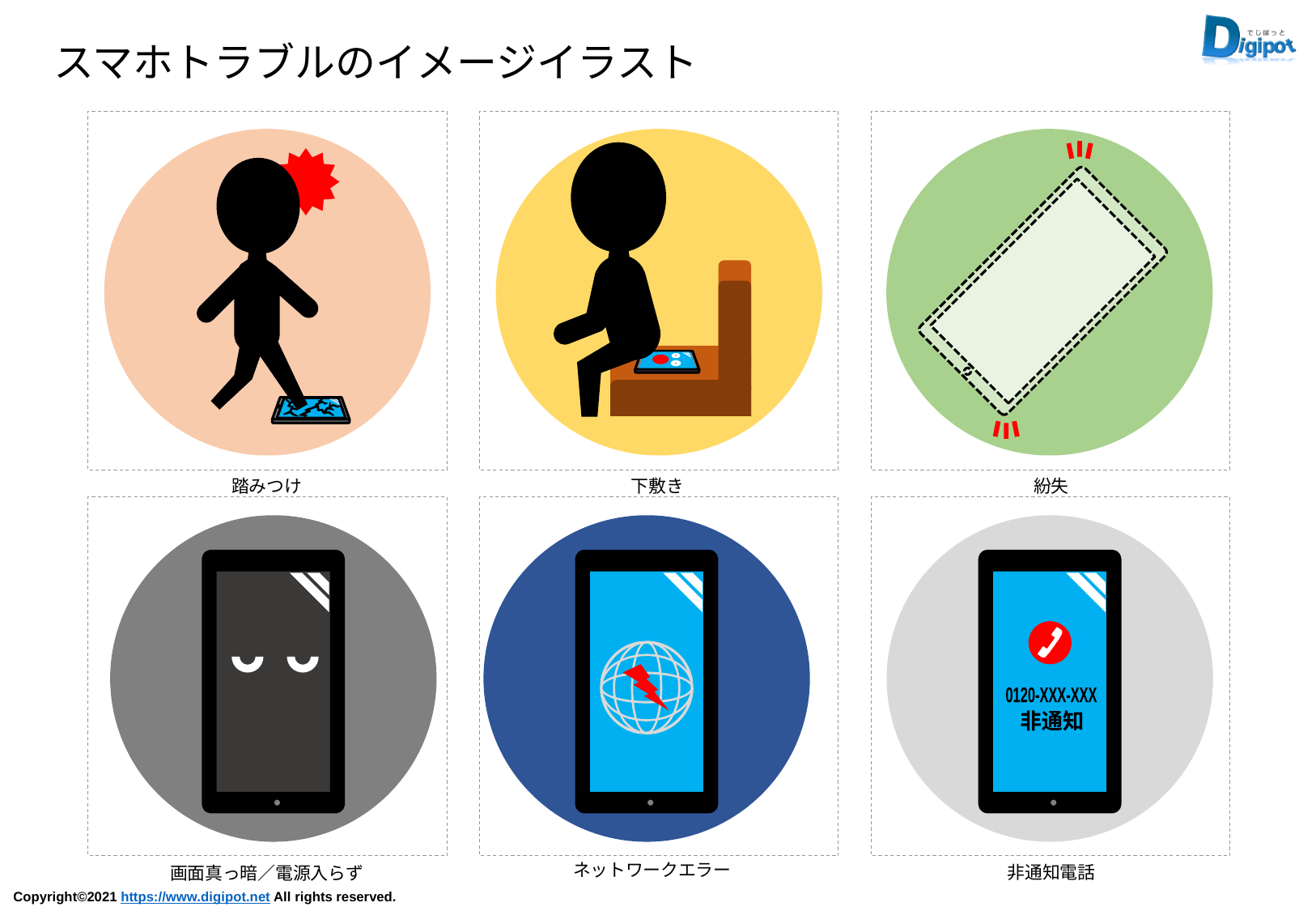

スマホトラブルのイメージイラスト

踏みつけ
下敷き
紛失

0120-XXX-XXX
非通知

ネットワークエラー
非通知電話
画面真っ暗／電源入らず